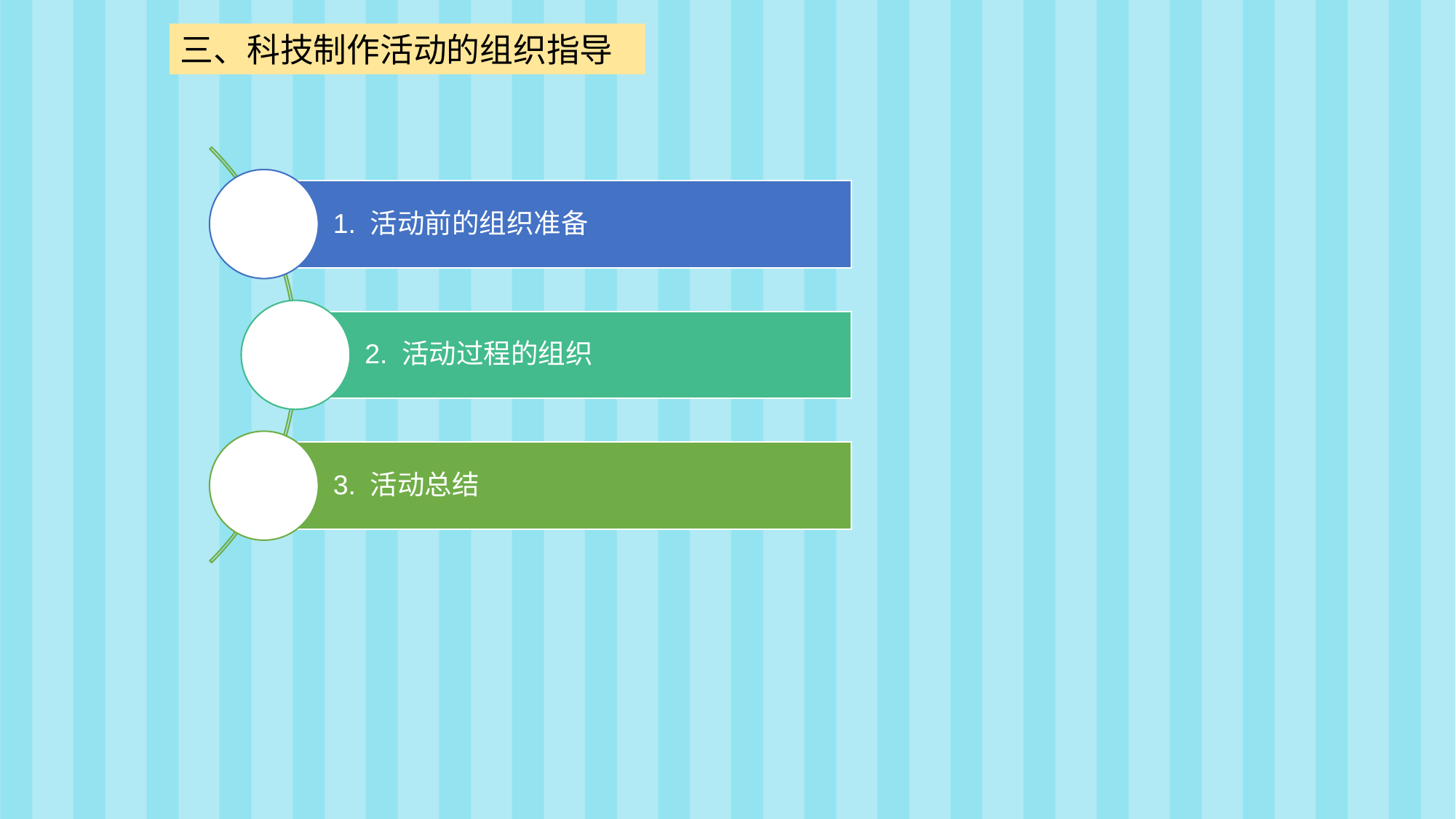

三、科技制作活动的组织指导
1. 活动前的组织准备
2. 活动过程的组织
3. 活动总结